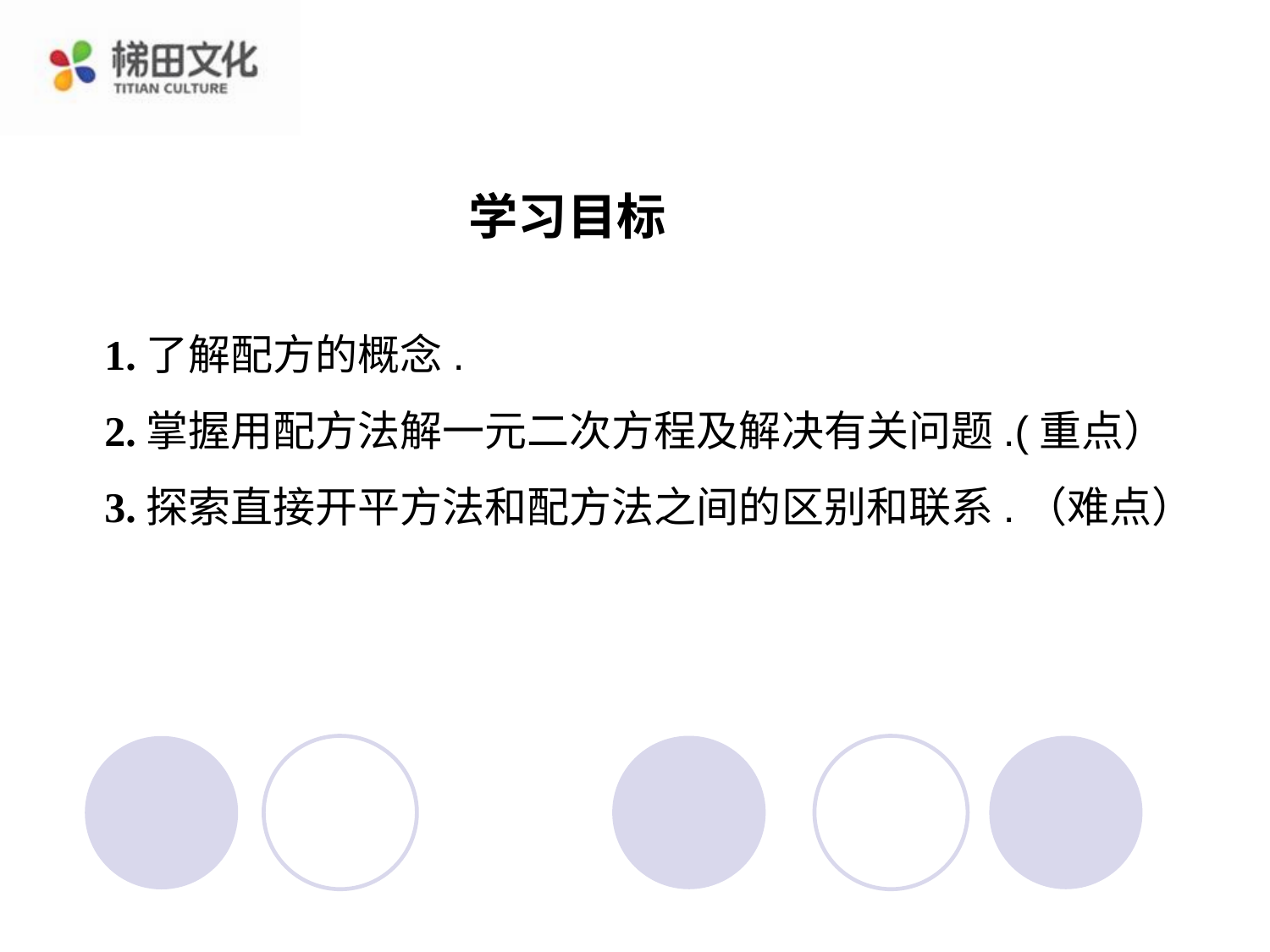

学习目标

1.了解配方的概念.
2.掌握用配方法解一元二次方程及解决有关问题.(重点）
3.探索直接开平方法和配方法之间的区别和联系.（难点）